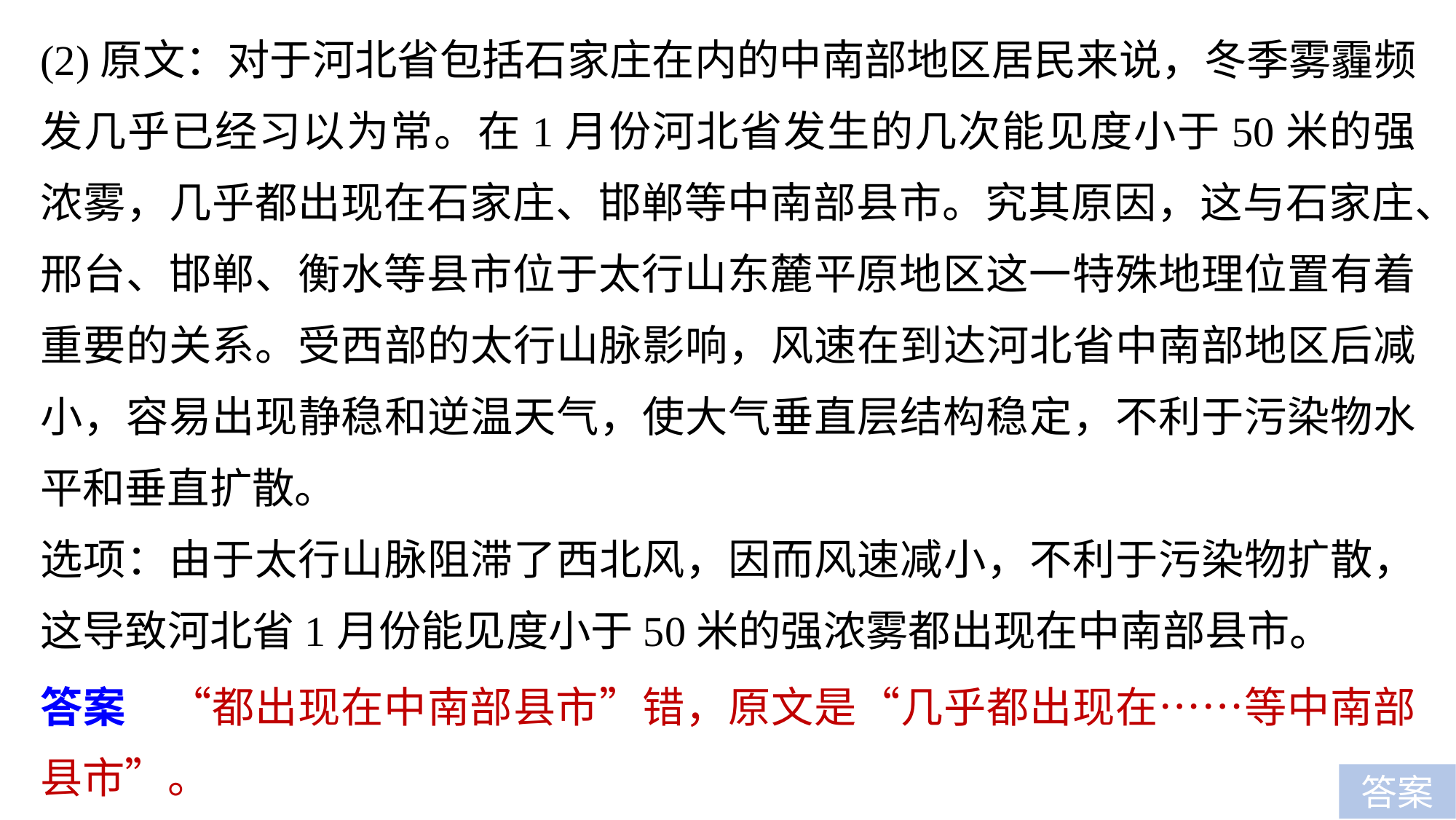

(2)原文：对于河北省包括石家庄在内的中南部地区居民来说，冬季雾霾频发几乎已经习以为常。在1月份河北省发生的几次能见度小于50米的强浓雾，几乎都出现在石家庄、邯郸等中南部县市。究其原因，这与石家庄、邢台、邯郸、衡水等县市位于太行山东麓平原地区这一特殊地理位置有着重要的关系。受西部的太行山脉影响，风速在到达河北省中南部地区后减小，容易出现静稳和逆温天气，使大气垂直层结构稳定，不利于污染物水平和垂直扩散。
选项：由于太行山脉阻滞了西北风，因而风速减小，不利于污染物扩散，这导致河北省1月份能见度小于50米的强浓雾都出现在中南部县市。
答案　“都出现在中南部县市”错，原文是“几乎都出现在……等中南部县市”。
答案